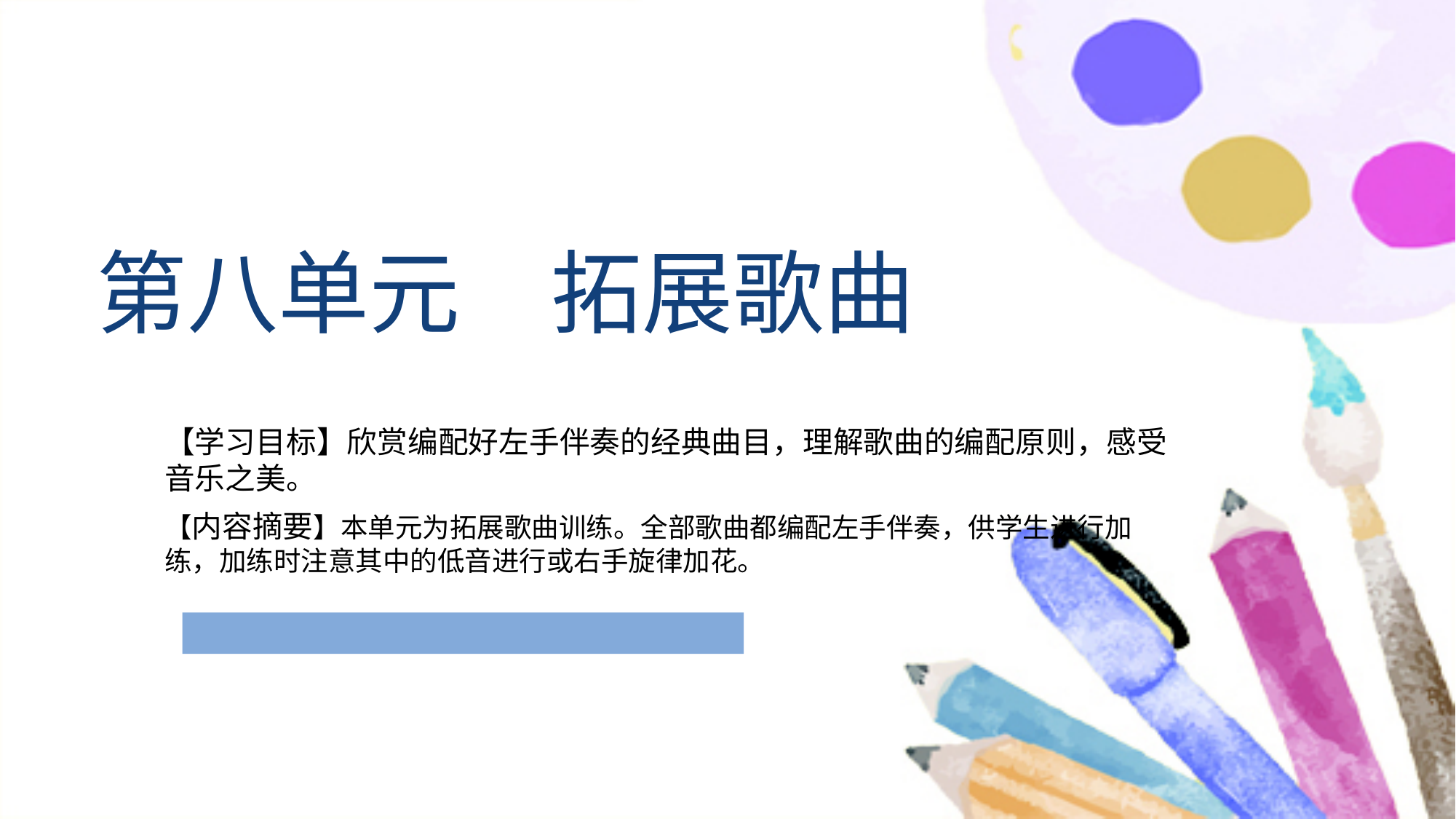

第八单元　拓展歌曲
【学习目标】欣赏编配好左手伴奏的经典曲目，理解歌曲的编配原则，感受音乐之美。
【内容摘要】本单元为拓展歌曲训练。全部歌曲都编配左手伴奏，供学生进行加练，加练时注意其中的低音进行或右手旋律加花。